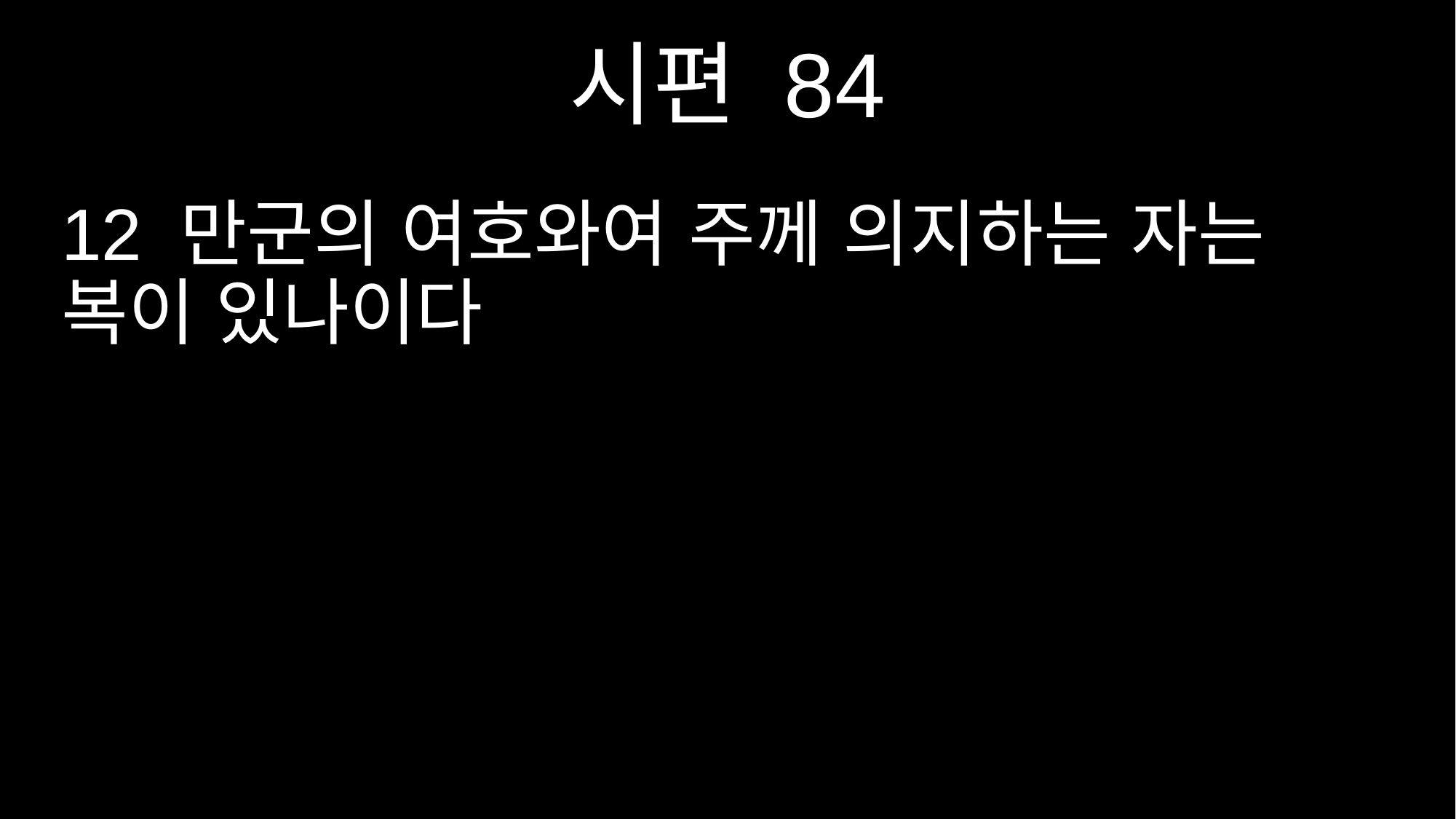

시편 84
12 만군의 여호와여 주께 의지하는 자는 복이 있나이다